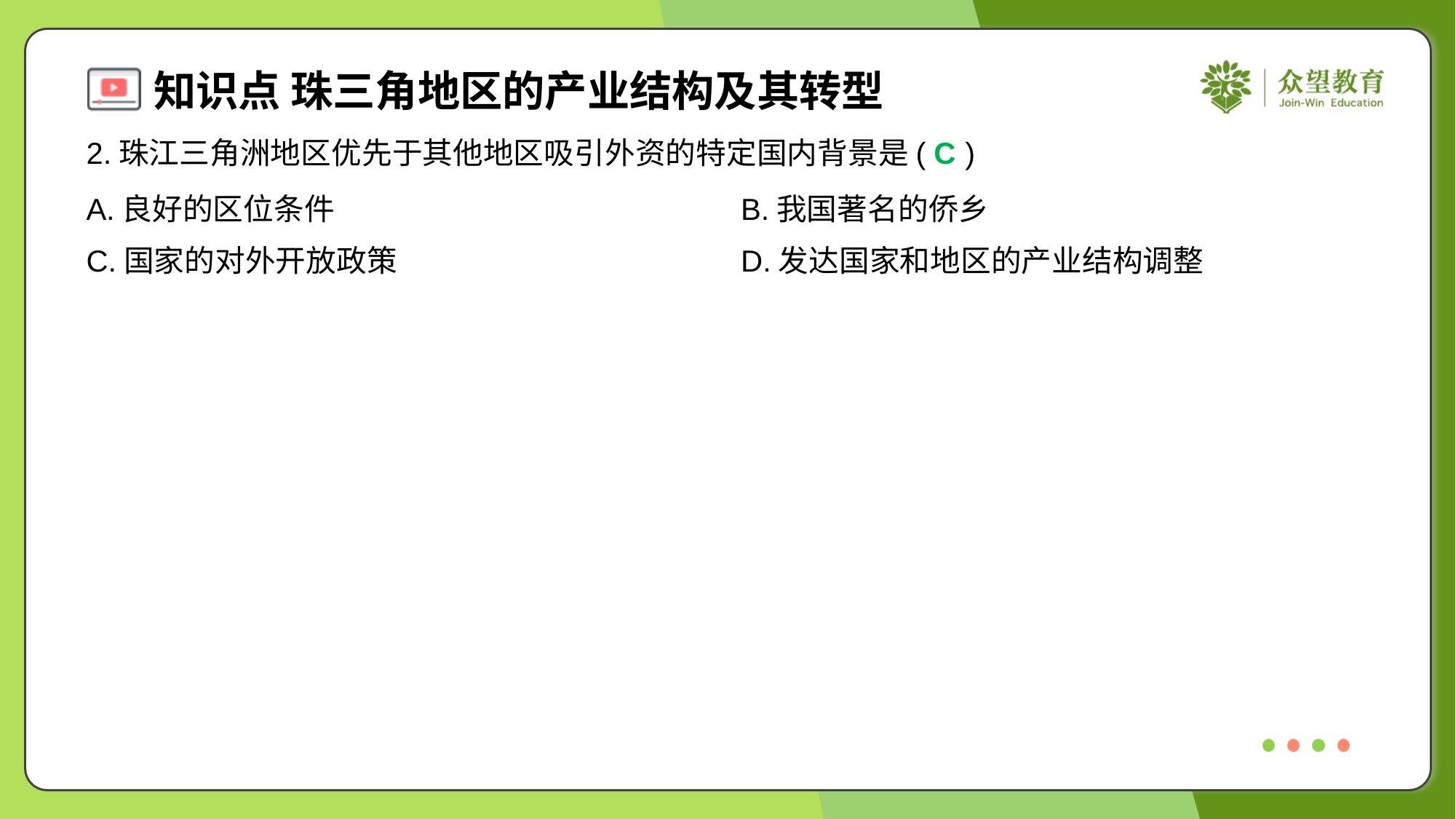

2.珠江三角洲地区优先于其他地区吸引外资的特定国内背景是(     )
C
A.良好的区位条件	B.我国著名的侨乡
C.国家的对外开放政策	D.发达国家和地区的产业结构调整